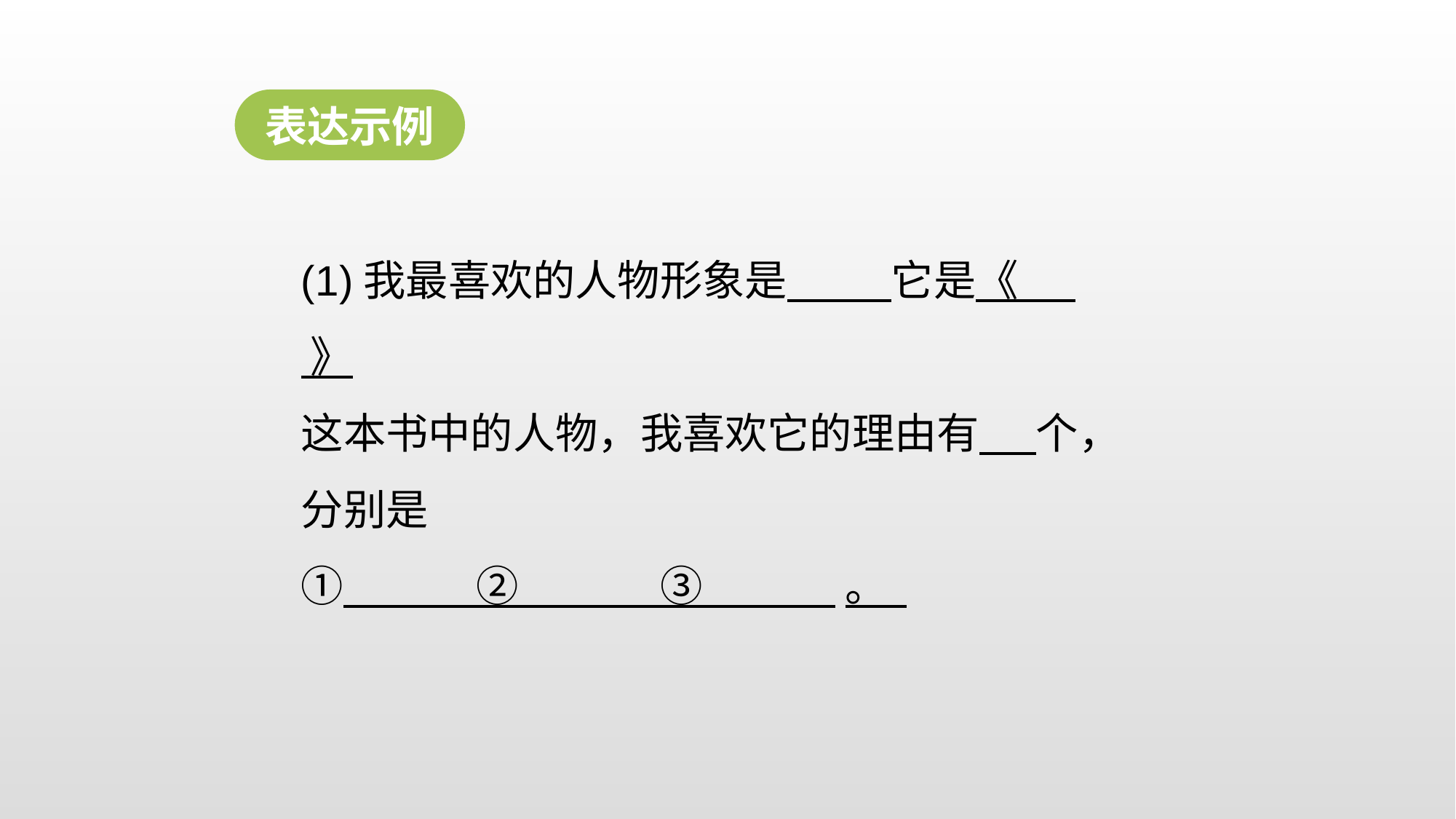

表达示例
(1)我最喜欢的人物形象是           它是《        》
这本书中的人物，我喜欢它的理由有      个，分别是
①              ②               ③              。